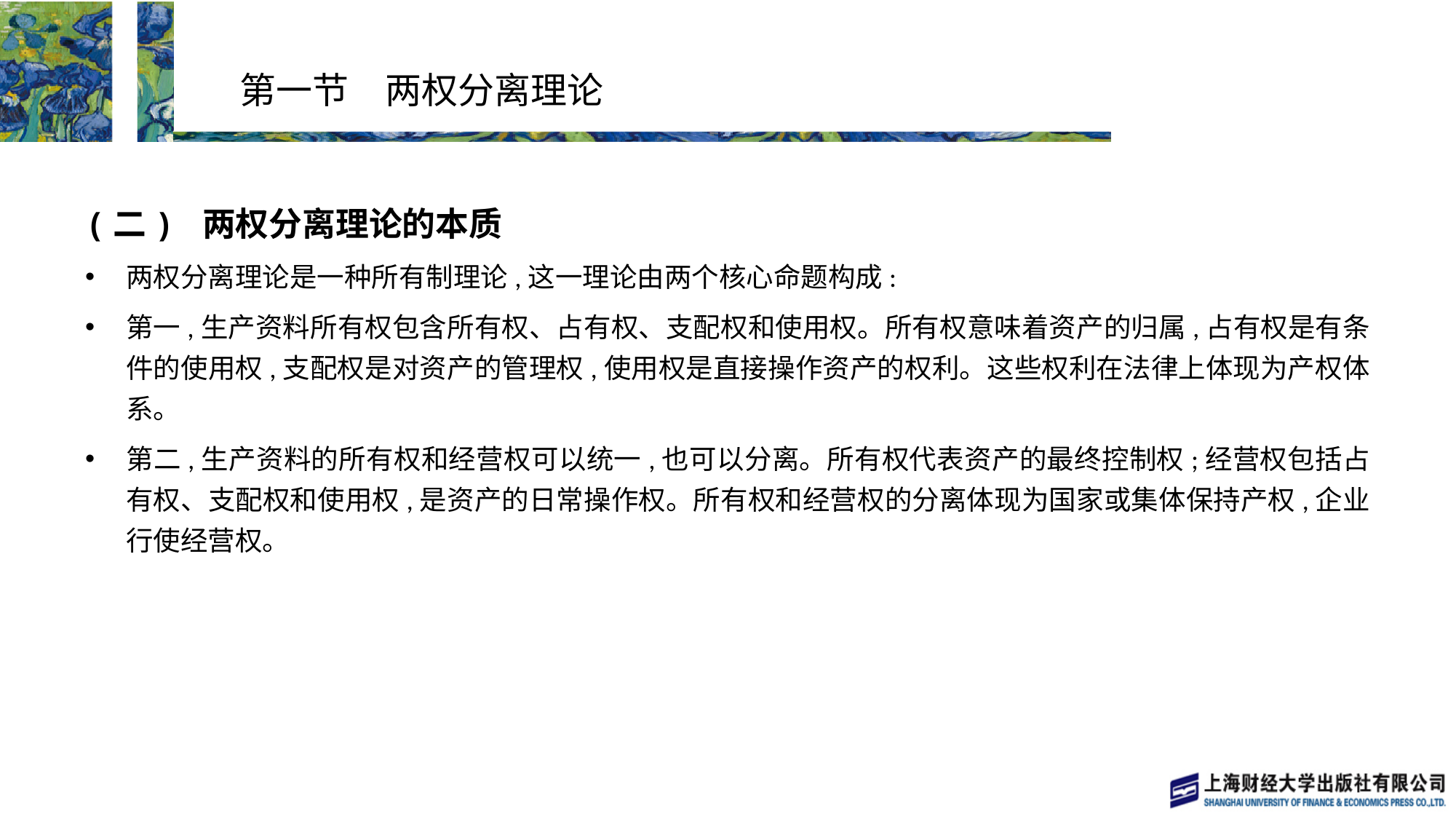

# 第一节　两权分离理论
(二) 两权分离理论的本质
两权分离理论是一种所有制理论,这一理论由两个核心命题构成:
第一,生产资料所有权包含所有权、占有权、支配权和使用权。所有权意味着资产的归属,占有权是有条件的使用权,支配权是对资产的管理权,使用权是直接操作资产的权利。这些权利在法律上体现为产权体系。
第二,生产资料的所有权和经营权可以统一,也可以分离。所有权代表资产的最终控制权;经营权包括占有权、支配权和使用权,是资产的日常操作权。所有权和经营权的分离体现为国家或集体保持产权,企业行使经营权。